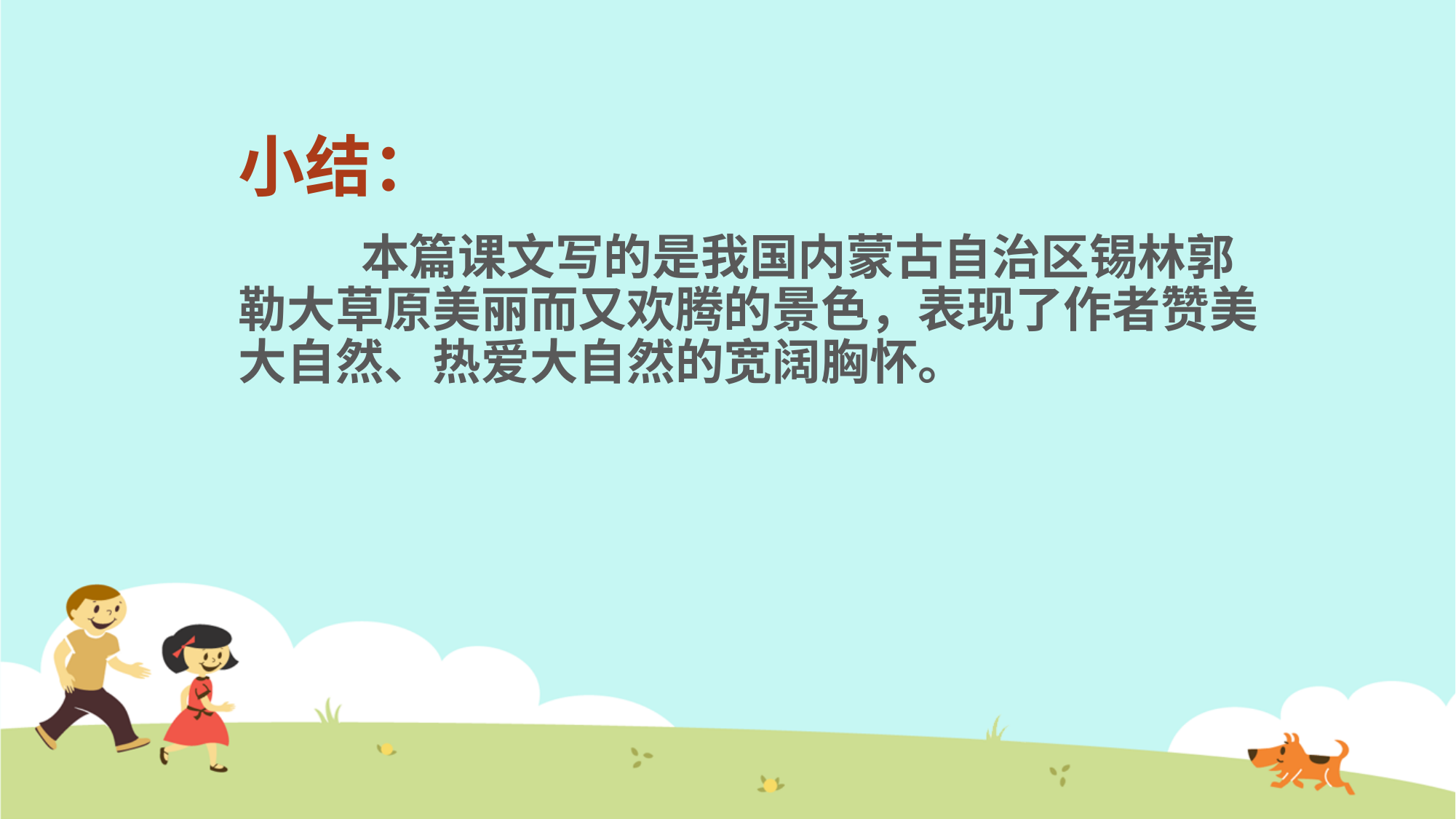

小结：
          本篇课文写的是我国内蒙古自治区锡林郭勒大草原美丽而又欢腾的景色，表现了作者赞美大自然、热爱大自然的宽阔胸怀。